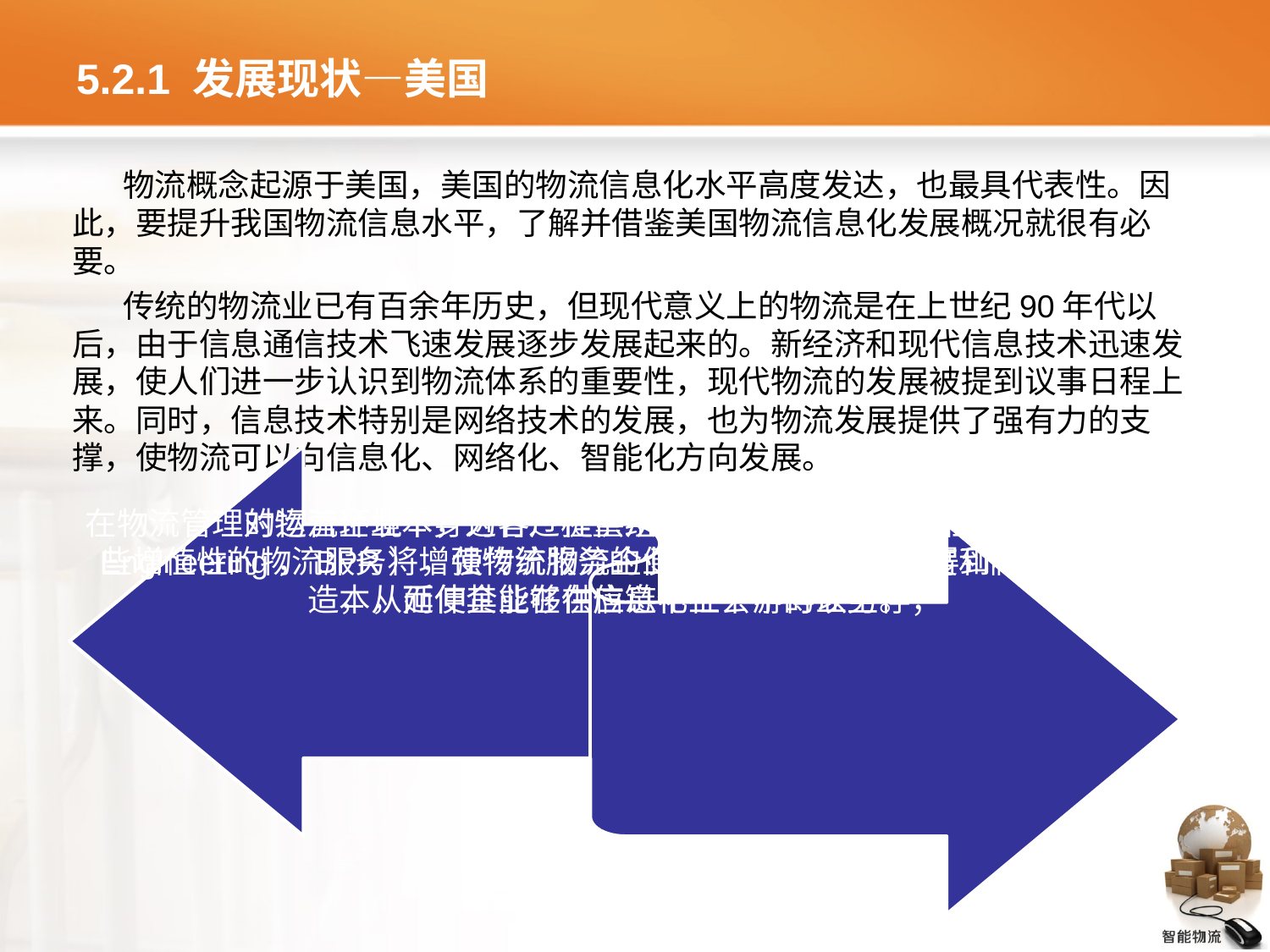

# 5.2.1 发展现状—美国
物流概念起源于美国，美国的物流信息化水平高度发达，也最具代表性。因此，要提升我国物流信息水平，了解并借鉴美国物流信息化发展概况就很有必要。
传统的物流业已有百余年历史，但现代意义上的物流是在上世纪90年代以后，由于信息通信技术飞速发展逐步发展起来的。新经济和现代信息技术迅速发展，使人们进一步认识到物流体系的重要性，现代物流的发展被提到议事日程上来。同时，信息技术特别是网络技术的发展，也为物流发展提供了强有力的支撑，使物流可以向信息化、网络化、智能化方向发展。